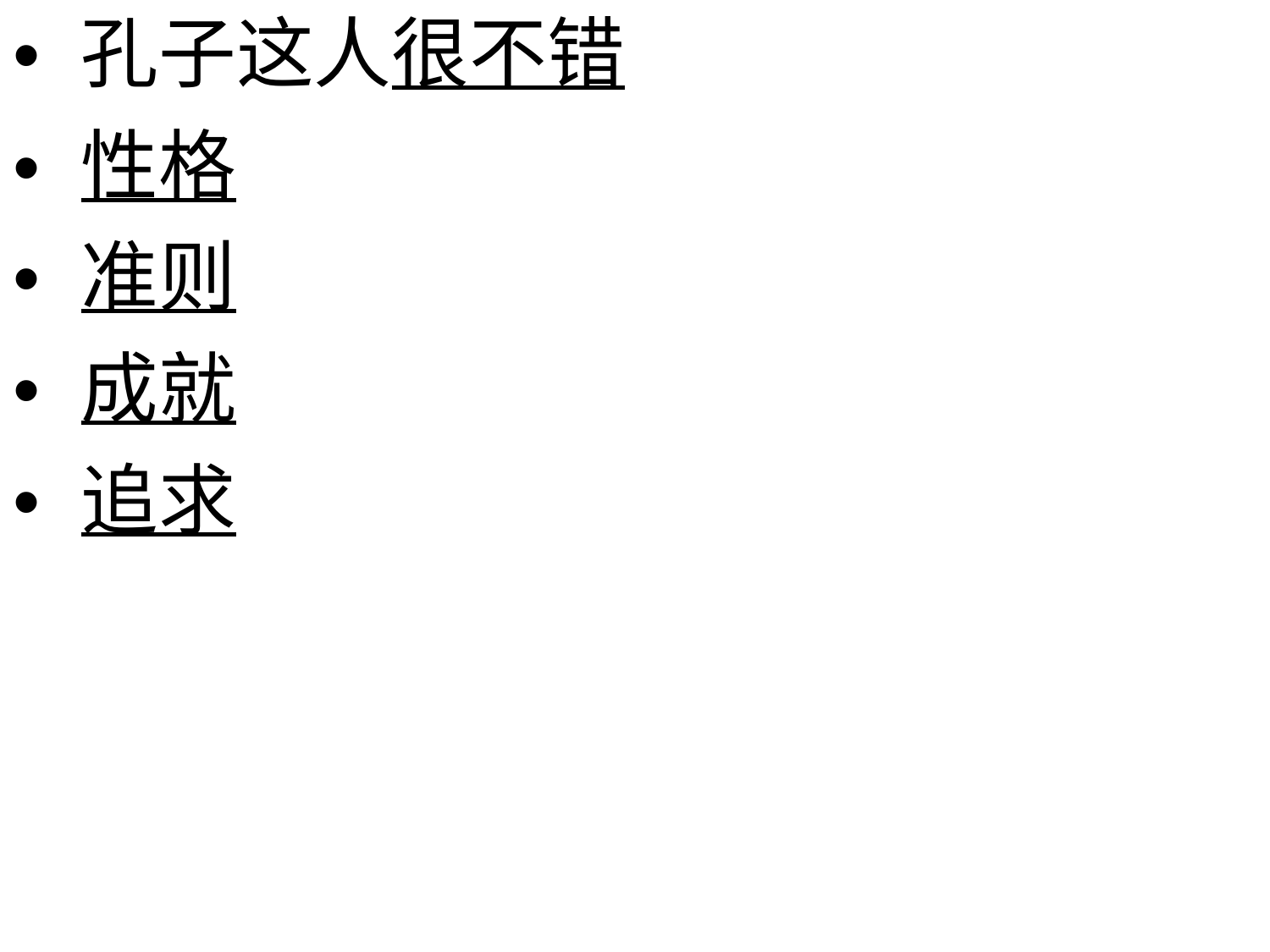

• 孔子这人很不错
• 性格
• 准则
• 成就
• 追求